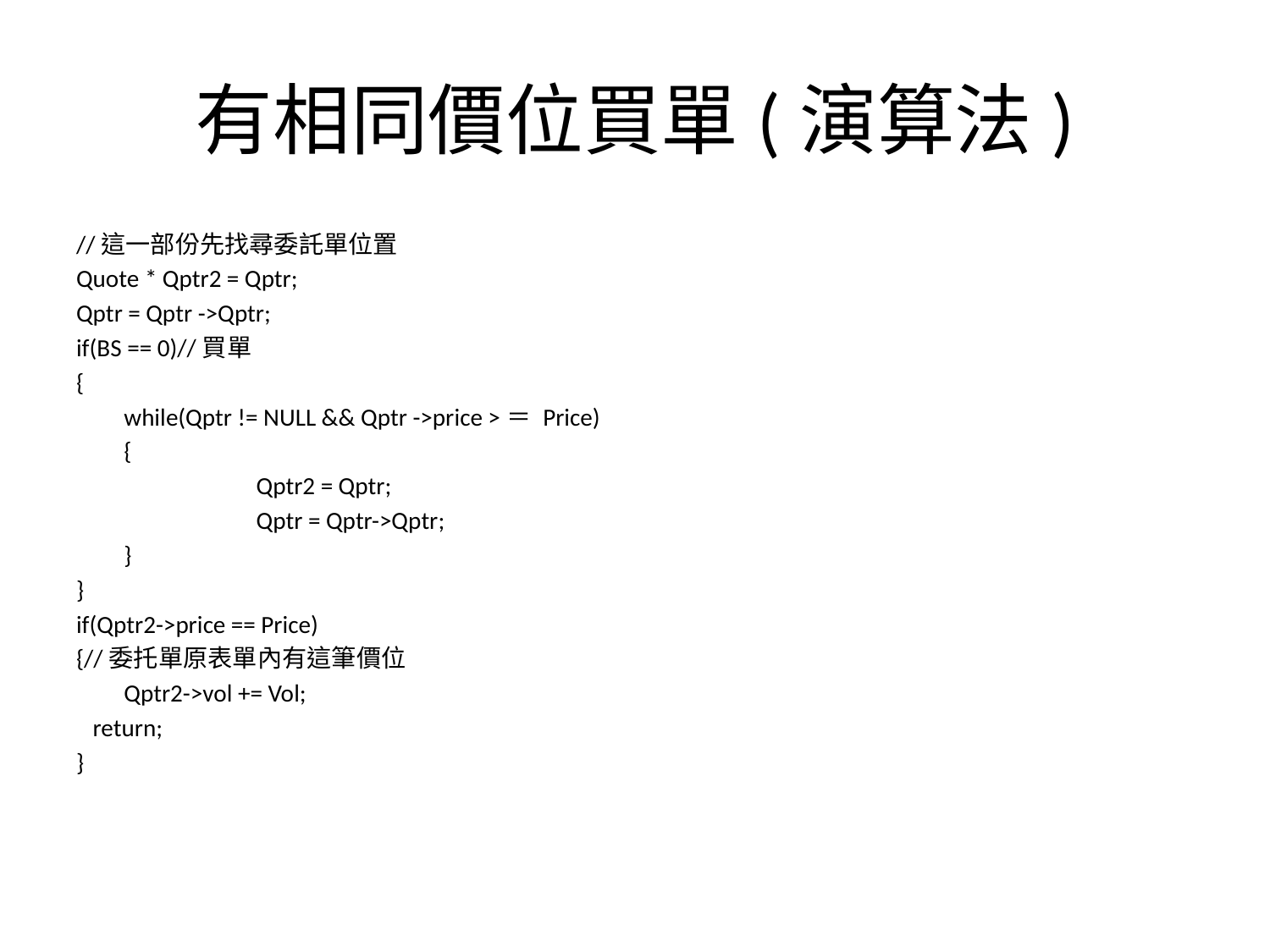

# 有相同價位買單(演算法)
//這一部份先找尋委託單位置
Quote * Qptr2 = Qptr;
Qptr = Qptr ->Qptr;
if(BS == 0)//買單
{
	while(Qptr != NULL && Qptr ->price >＝ Price)
	{
		 Qptr2 = Qptr;
		 Qptr = Qptr->Qptr;
	}
}
if(Qptr2->price == Price)
{//委托單原表單內有這筆價位
	Qptr2->vol += Vol;
   return;
}